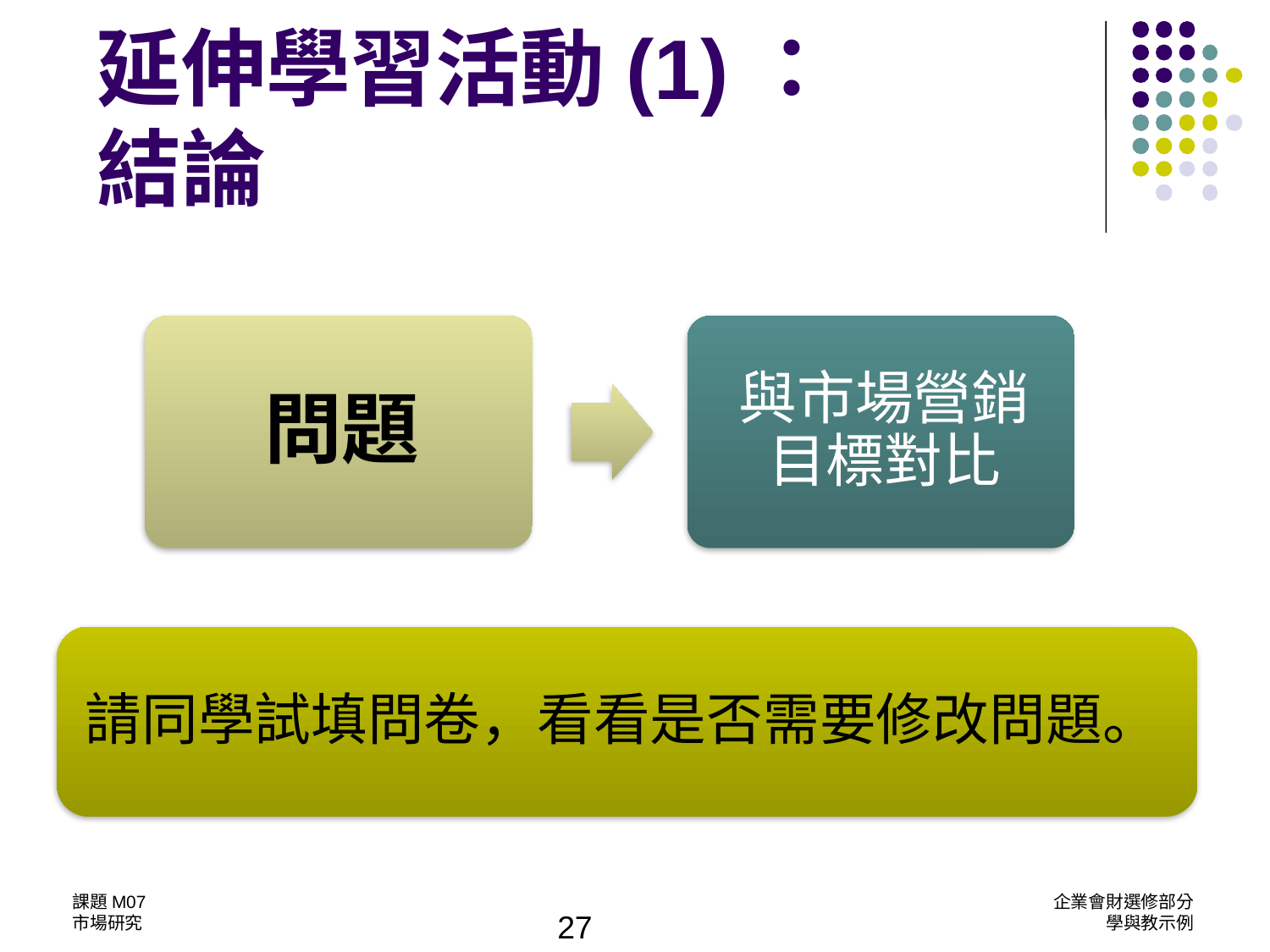

延伸學習活動(1)：
結論
問題

與市場營銷目標對比

請同學試填問卷，看看是否需要修改問題。